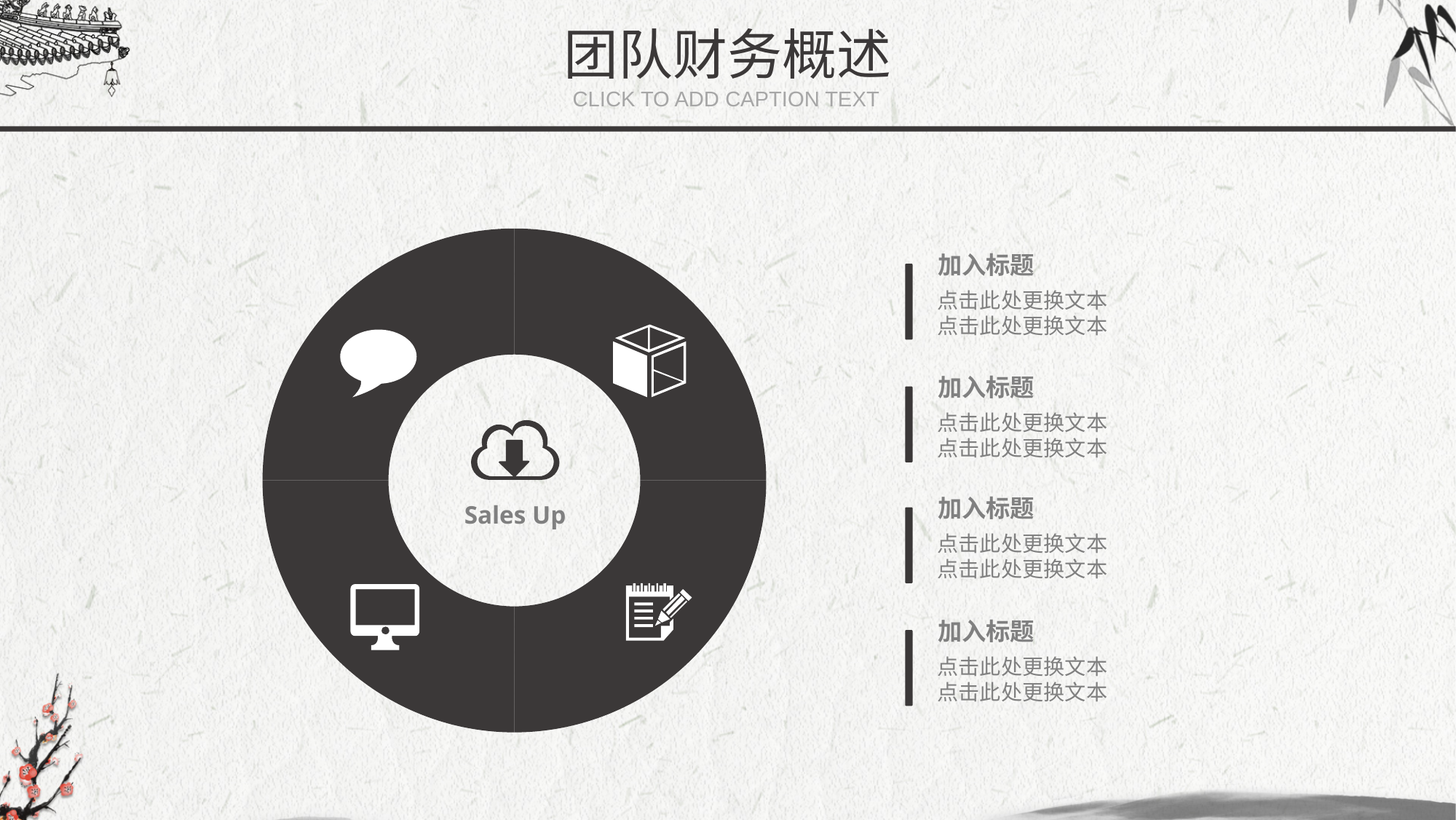

团队财务概述
CLICK TO ADD CAPTION TEXT

### Chart

| Category | Sales |
|---|---|
| 1st Qtr | 3.0 |
| 2nd Qtr | 3.0 |
| 3rd Qtr | 3.0 |
| 4th Qtr | 3.0 |

Sales Up

加入标题

点击此处更换文本
点击此处更换文本
加入标题

点击此处更换文本
点击此处更换文本
加入标题

点击此处更换文本
点击此处更换文本
加入标题

点击此处更换文本
点击此处更换文本